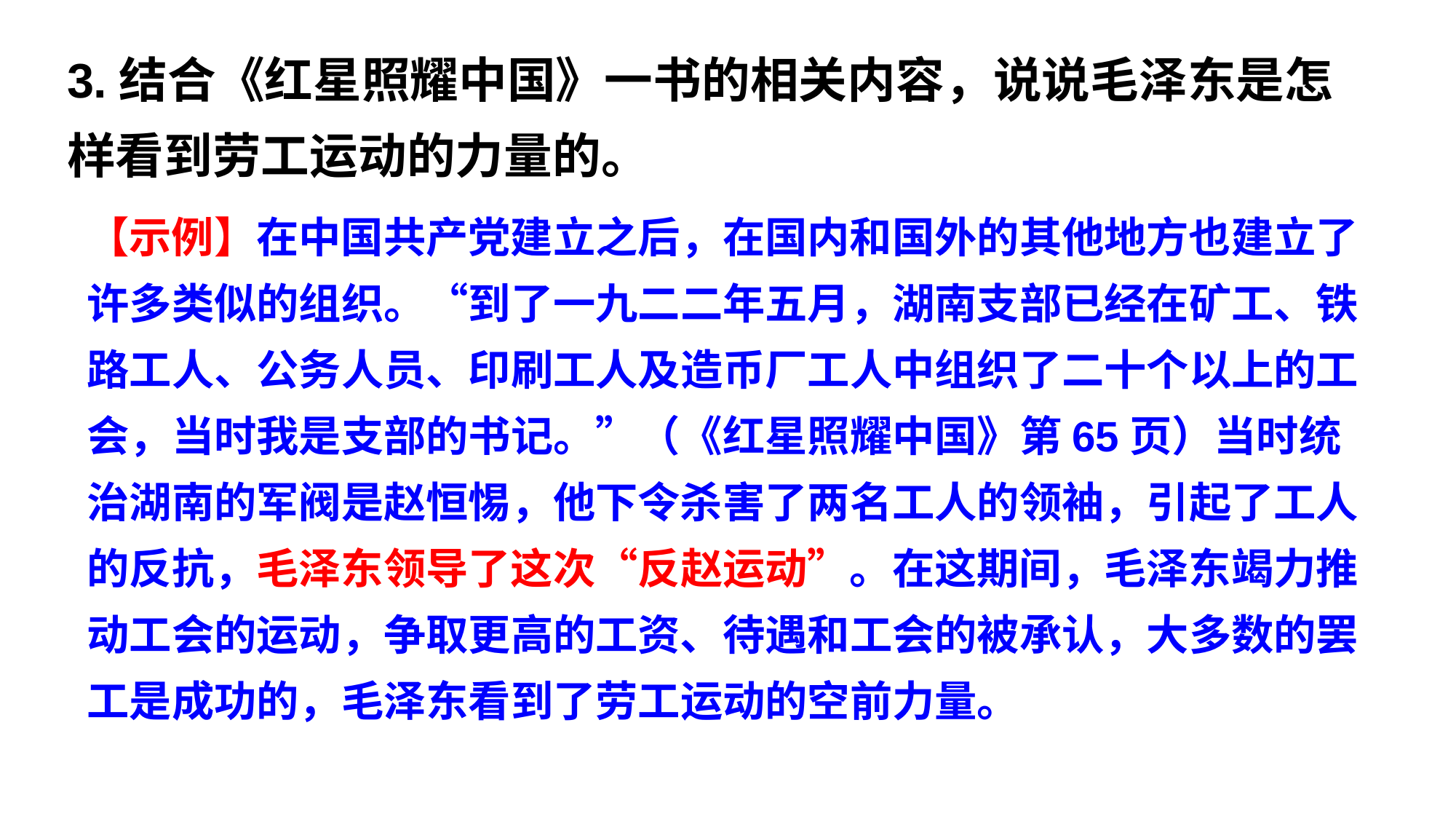

3.结合《红星照耀中国》一书的相关内容，说说毛泽东是怎样看到劳工运动的力量的。
【示例】在中国共产党建立之后，在国内和国外的其他地方也建立了许多类似的组织。“到了一九二二年五月，湖南支部已经在矿工、铁路工人、公务人员、印刷工人及造币厂工人中组织了二十个以上的工会，当时我是支部的书记。”（《红星照耀中国》第65页）当时统治湖南的军阀是赵恒惕，他下令杀害了两名工人的领袖，引起了工人的反抗，毛泽东领导了这次“反赵运动”。在这期间，毛泽东竭力推动工会的运动，争取更高的工资、待遇和工会的被承认，大多数的罢工是成功的，毛泽东看到了劳工运动的空前力量。